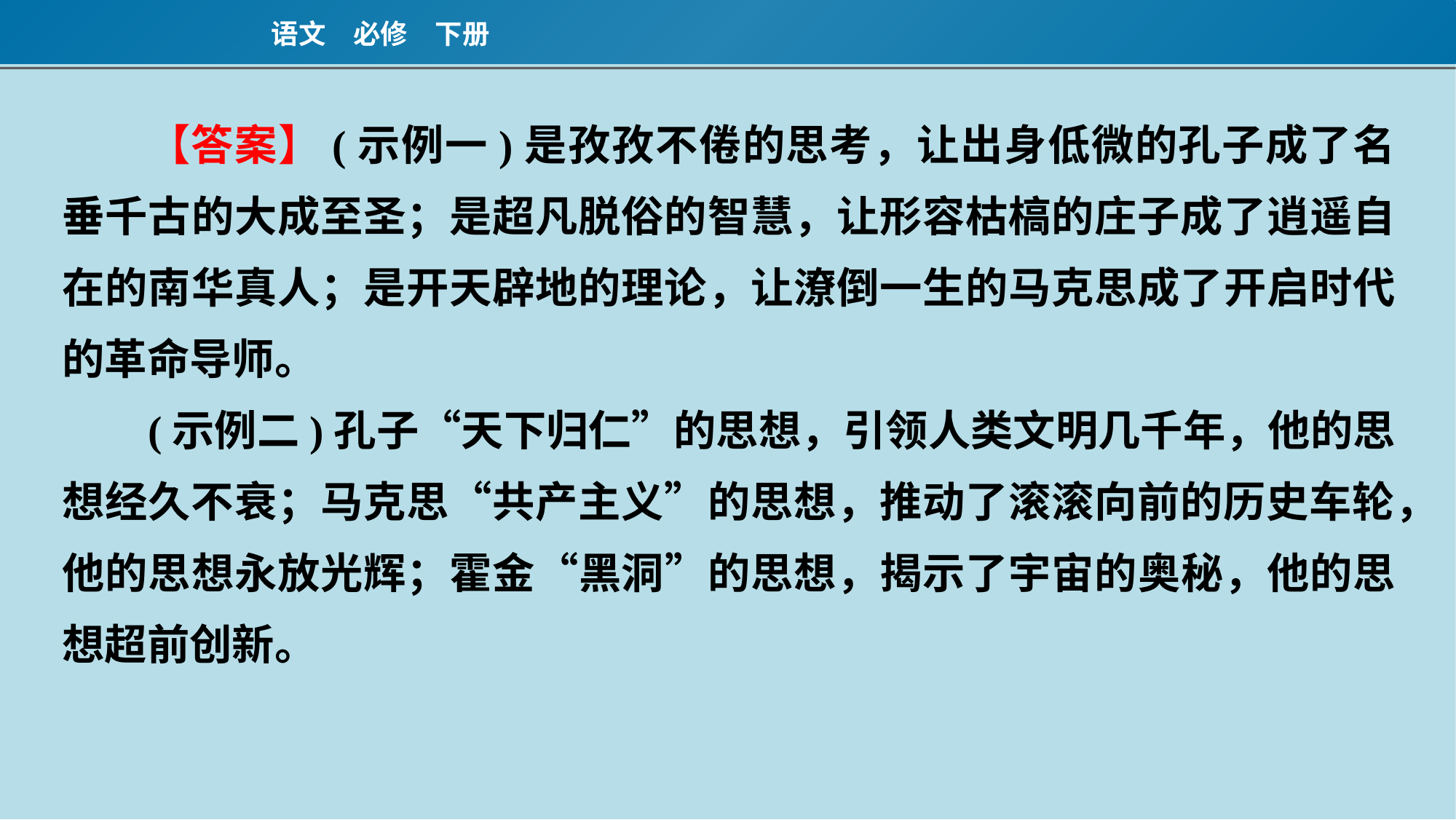

【答案】(示例一)是孜孜不倦的思考，让出身低微的孔子成了名垂千古的大成至圣；是超凡脱俗的智慧，让形容枯槁的庄子成了逍遥自在的南华真人；是开天辟地的理论，让潦倒一生的马克思成了开启时代的革命导师。
(示例二)孔子“天下归仁”的思想，引领人类文明几千年，他的思想经久不衰；马克思“共产主义”的思想，推动了滚滚向前的历史车轮，他的思想永放光辉；霍金“黑洞”的思想，揭示了宇宙的奥秘，他的思想超前创新。